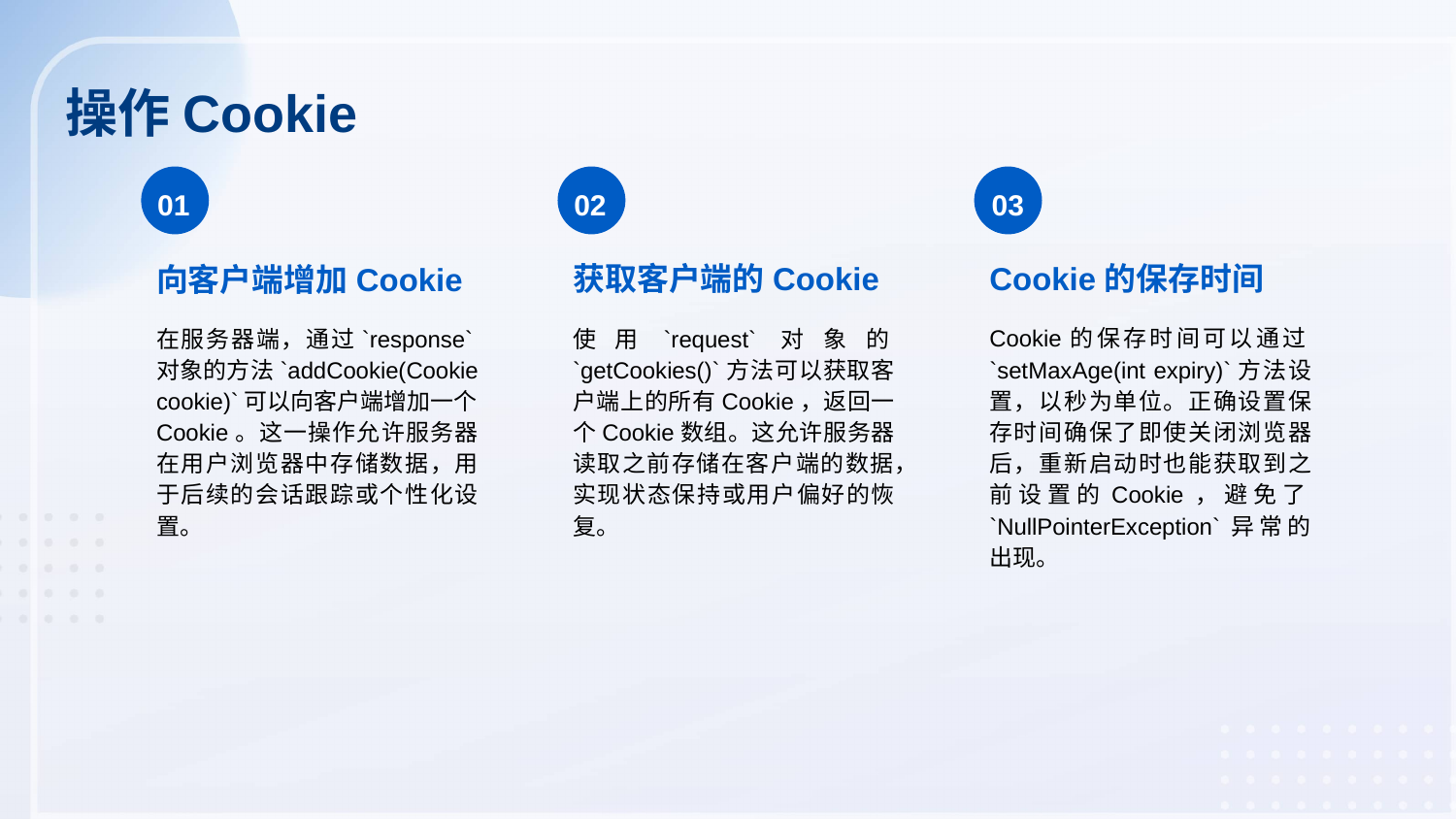

操作Cookie

01
02
03
获取客户端的Cookie
Cookie的保存时间
向客户端增加Cookie
在服务器端，通过`response`对象的方法`addCookie(Cookie cookie)`可以向客户端增加一个Cookie。这一操作允许服务器在用户浏览器中存储数据，用于后续的会话跟踪或个性化设置。
使用`request`对象的`getCookies()`方法可以获取客户端上的所有Cookie，返回一个Cookie数组。这允许服务器读取之前存储在客户端的数据，实现状态保持或用户偏好的恢复。
Cookie的保存时间可以通过`setMaxAge(int expiry)`方法设置，以秒为单位。正确设置保存时间确保了即使关闭浏览器后，重新启动时也能获取到之前设置的Cookie，避免了`NullPointerException`异常的出现。